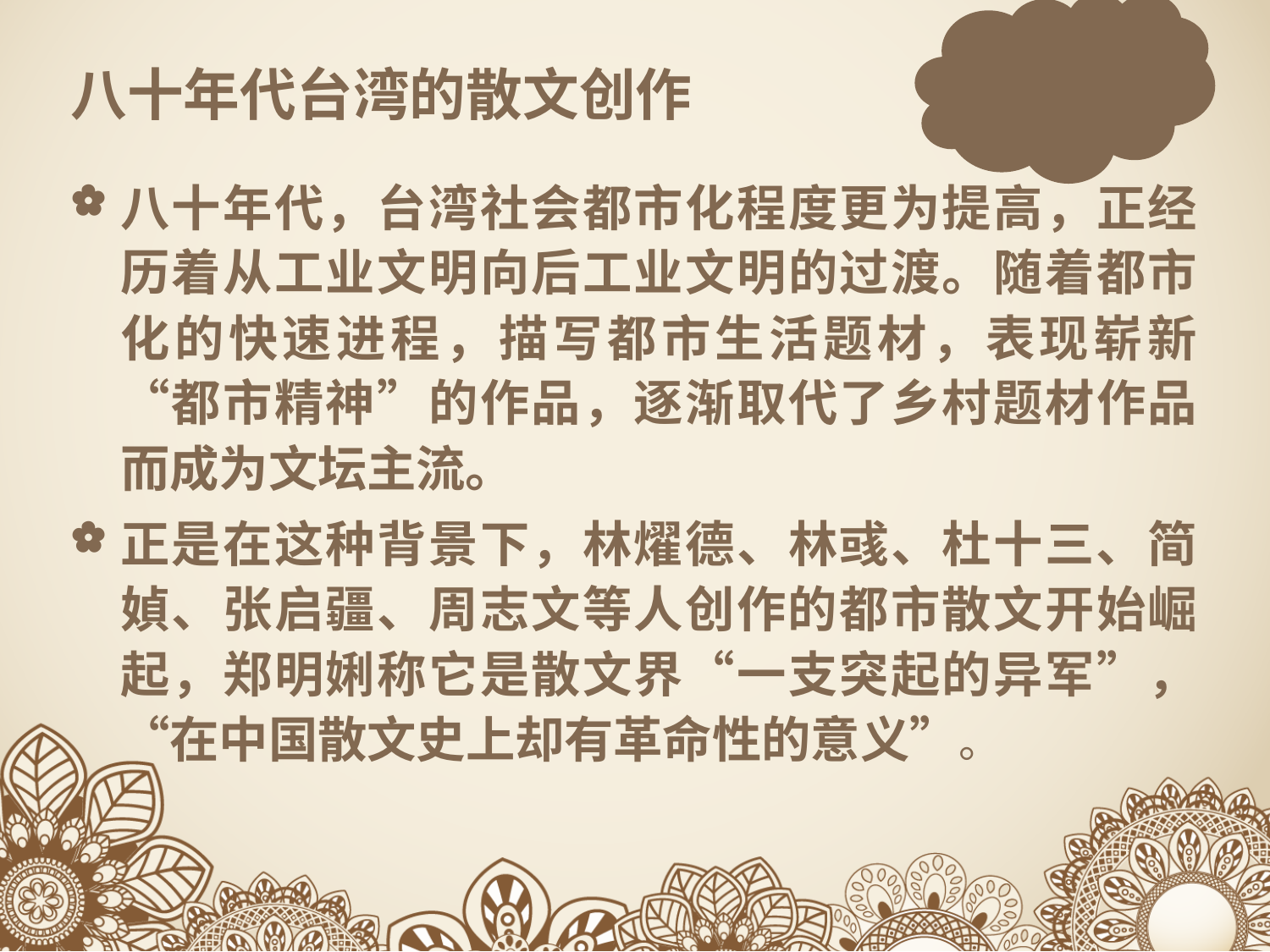

# 八十年代台湾的散文创作
八十年代，台湾社会都市化程度更为提高，正经历着从工业文明向后工业文明的过渡。随着都市化的快速进程，描写都市生活题材，表现崭新“都市精神”的作品，逐渐取代了乡村题材作品而成为文坛主流。
正是在这种背景下，林燿德、林彧、杜十三、简媜、张启疆、周志文等人创作的都市散文开始崛起，郑明娳称它是散文界“一支突起的异军”，“在中国散文史上却有革命性的意义”。